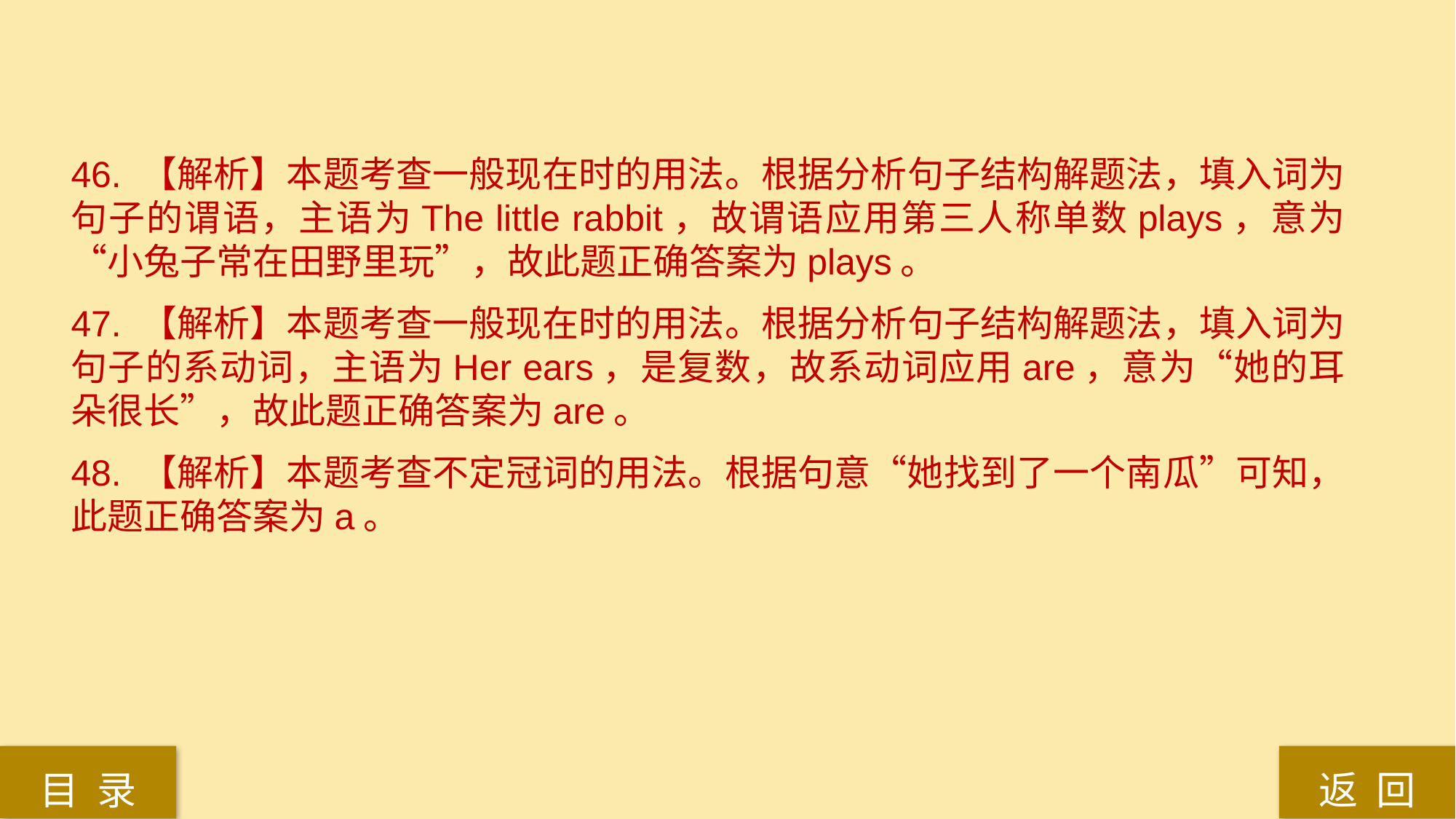

46. 【解析】本题考查一般现在时的用法。根据分析句子结构解题法，填入词为句子的谓语，主语为The little rabbit，故谓语应用第三人称单数plays，意为“小兔子常在田野里玩”，故此题正确答案为plays。
47. 【解析】本题考查一般现在时的用法。根据分析句子结构解题法，填入词为句子的系动词，主语为Her ears，是复数，故系动词应用are，意为“她的耳朵很长”，故此题正确答案为are。
48. 【解析】本题考查不定冠词的用法。根据句意“她找到了一个南瓜”可知，此题正确答案为a。
返  回